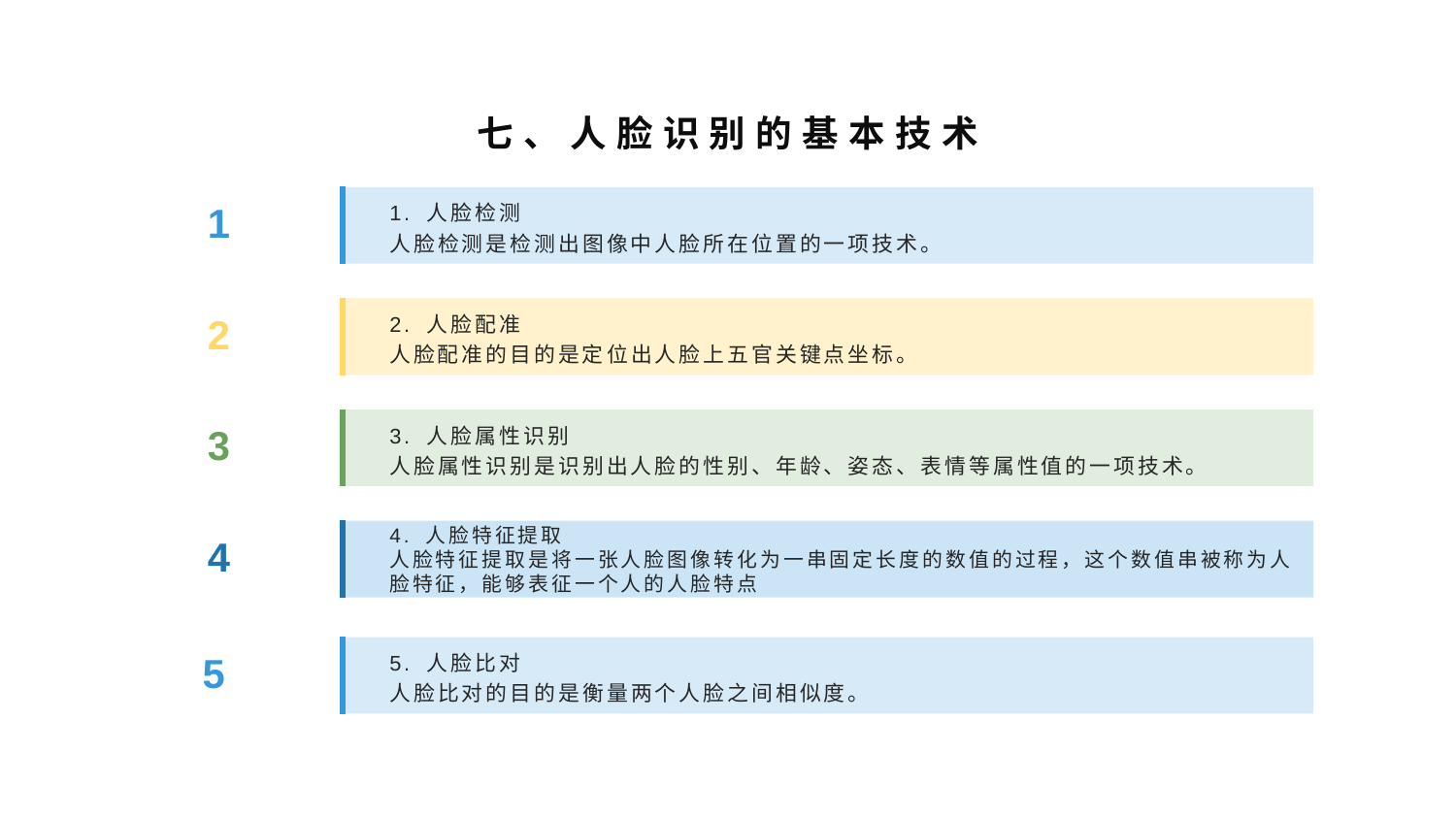

七、人脸识别的基本技术
1. 人脸检测
人脸检测是检测出图像中人脸所在位置的一项技术。

1
2. 人脸配准
人脸配准的目的是定位出人脸上五官关键点坐标。

2
3. 人脸属性识别
人脸属性识别是识别出人脸的性别、年龄、姿态、表情等属性值的一项技术。

3
4. 人脸特征提取
人脸特征提取是将一张人脸图像转化为一串固定长度的数值的过程，这个数值串被称为人脸特征，能够表征一个人的人脸特点

4
5. 人脸比对
人脸比对的目的是衡量两个人脸之间相似度。

5